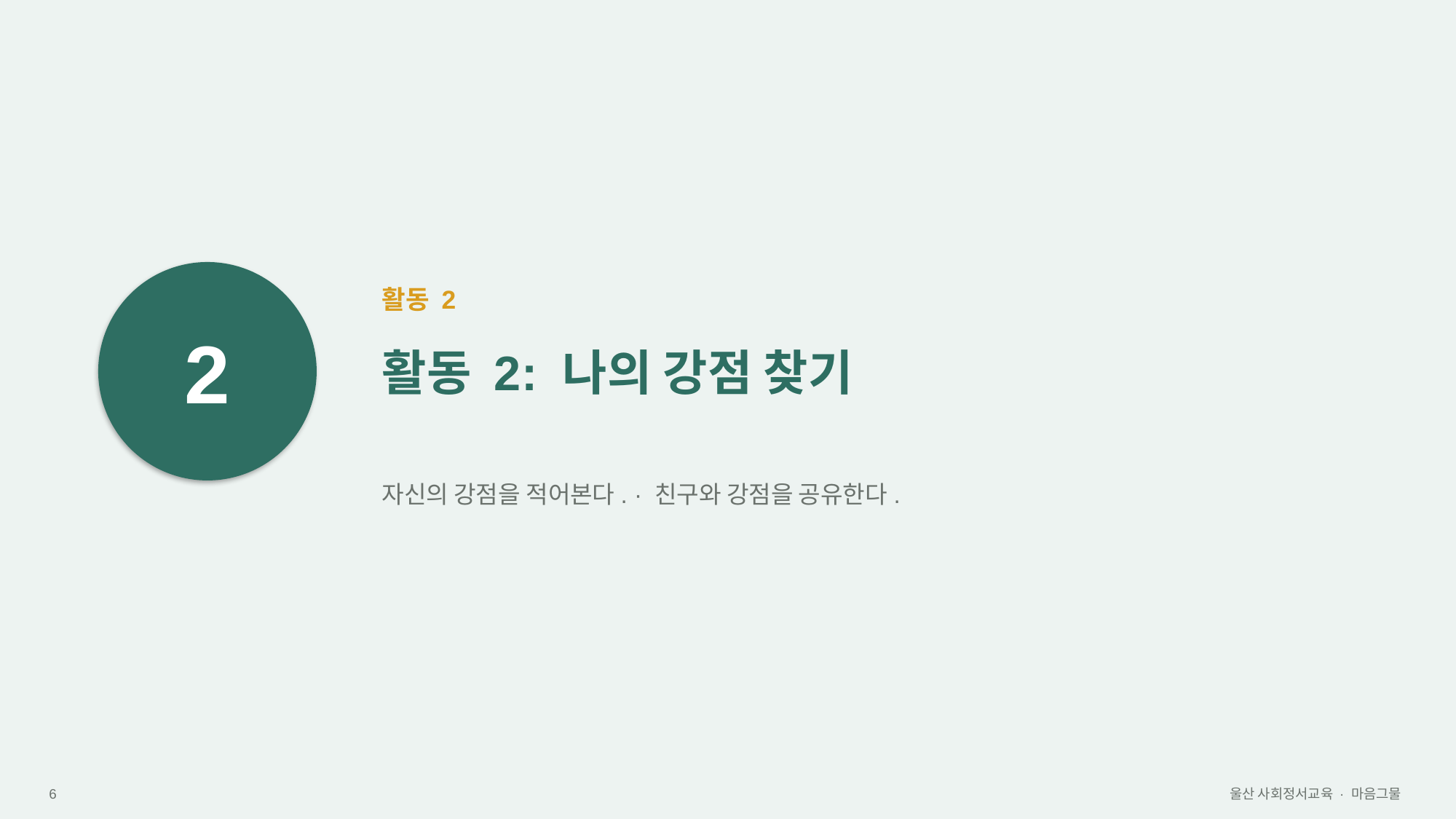

2
활동 2
활동 2: 나의 강점 찾기
자신의 강점을 적어본다. · 친구와 강점을 공유한다.
6
울산 사회정서교육 · 마음그물